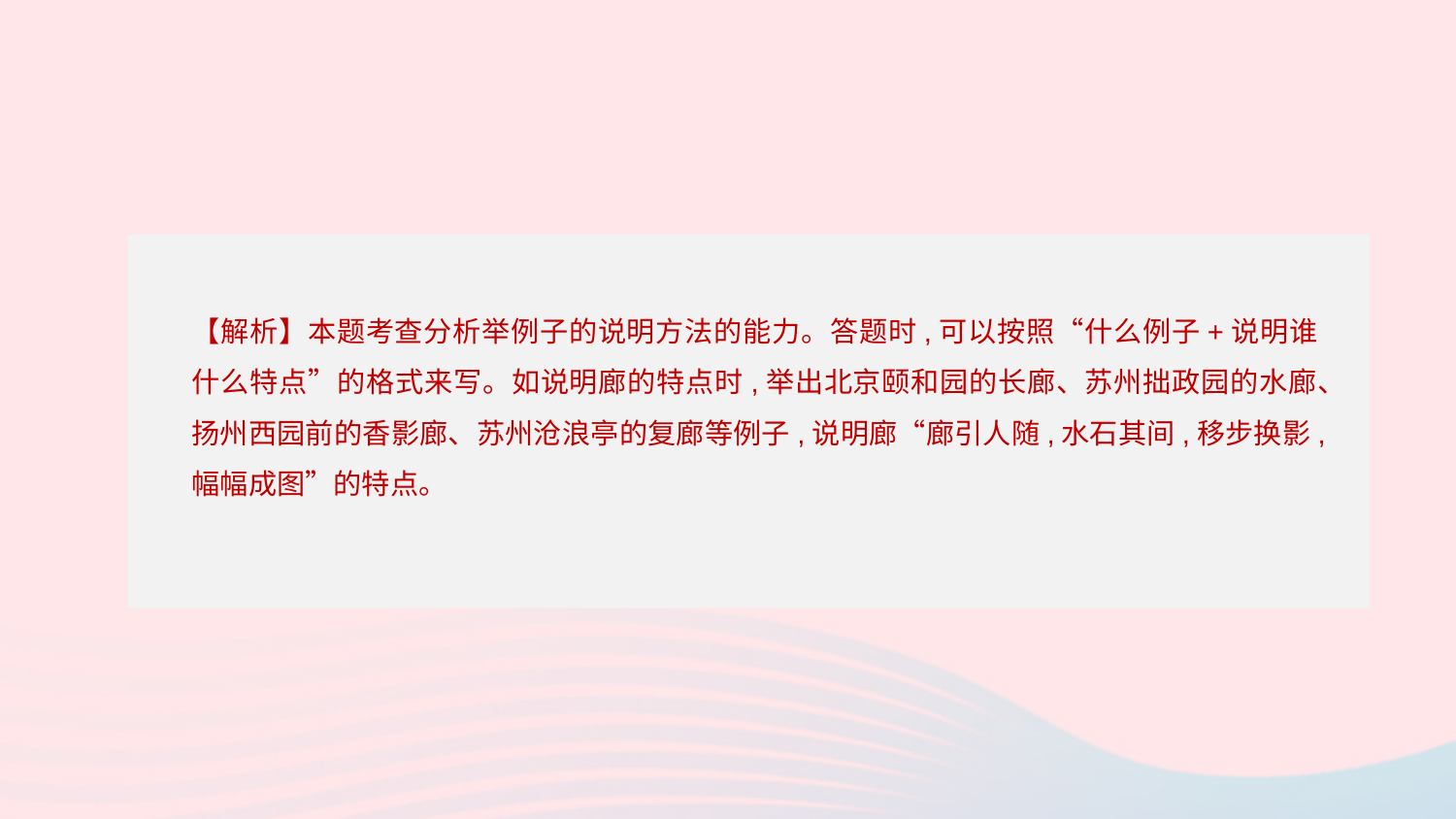

【解析】本题考查分析举例子的说明方法的能力。答题时,可以按照“什么例子+说明谁什么特点”的格式来写。如说明廊的特点时,举出北京颐和园的长廊、苏州拙政园的水廊、扬州西园前的香影廊、苏州沧浪亭的复廊等例子,说明廊“廊引人随,水石其间,移步换影,幅幅成图”的特点。